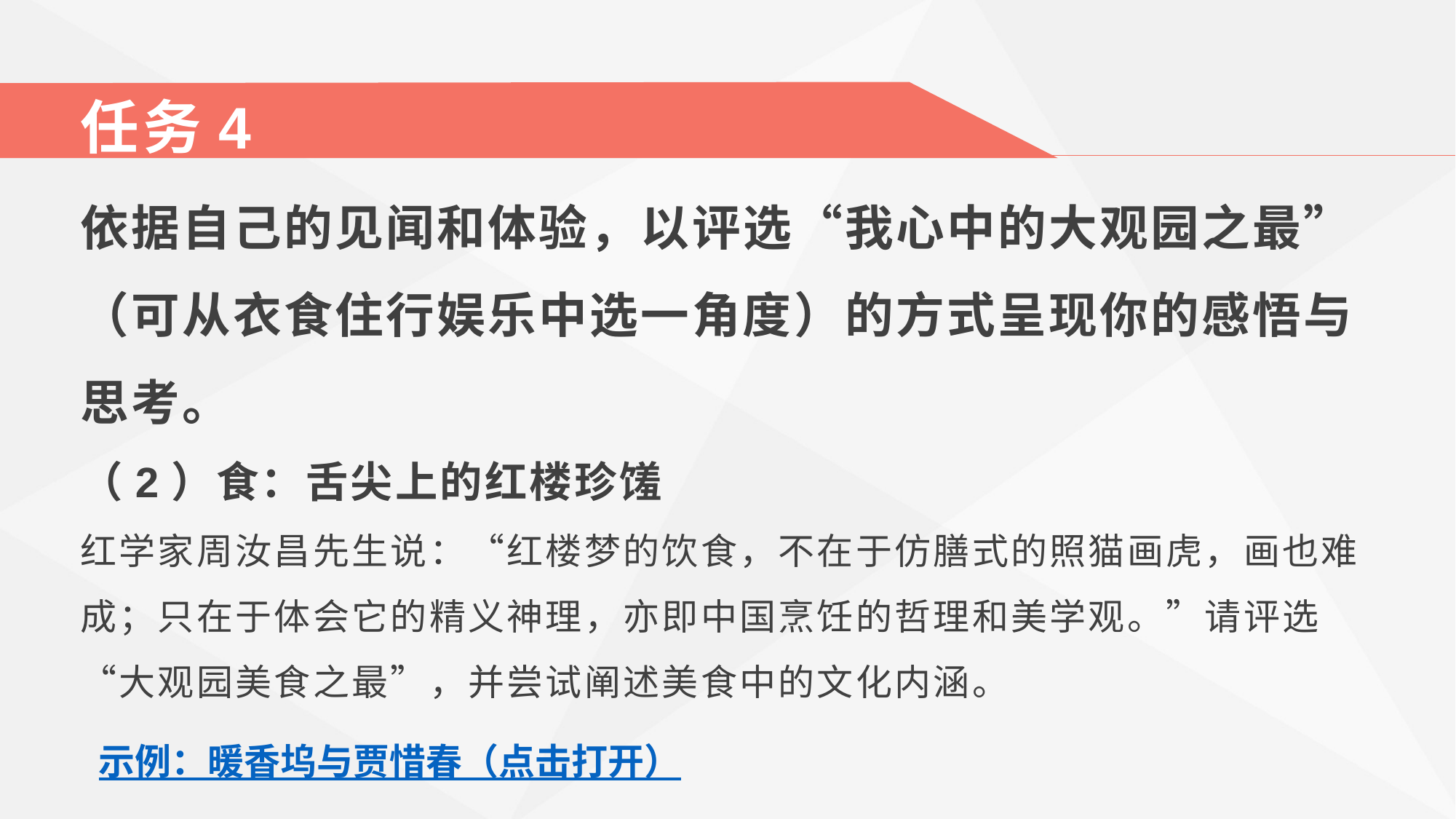

任务4
依据自己的见闻和体验，以评选“我心中的大观园之最”（可从衣食住行娱乐中选一角度）的方式呈现你的感悟与思考。
（2）食：舌尖上的红楼珍馐
红学家周汝昌先生说：“红楼梦的饮食，不在于仿膳式的照猫画虎，画也难成；只在于体会它的精义神理，亦即中国烹饪的哲理和美学观。”请评选“大观园美食之最”，并尝试阐述美食中的文化内涵。
示例：暖香坞与贾惜春（点击打开）